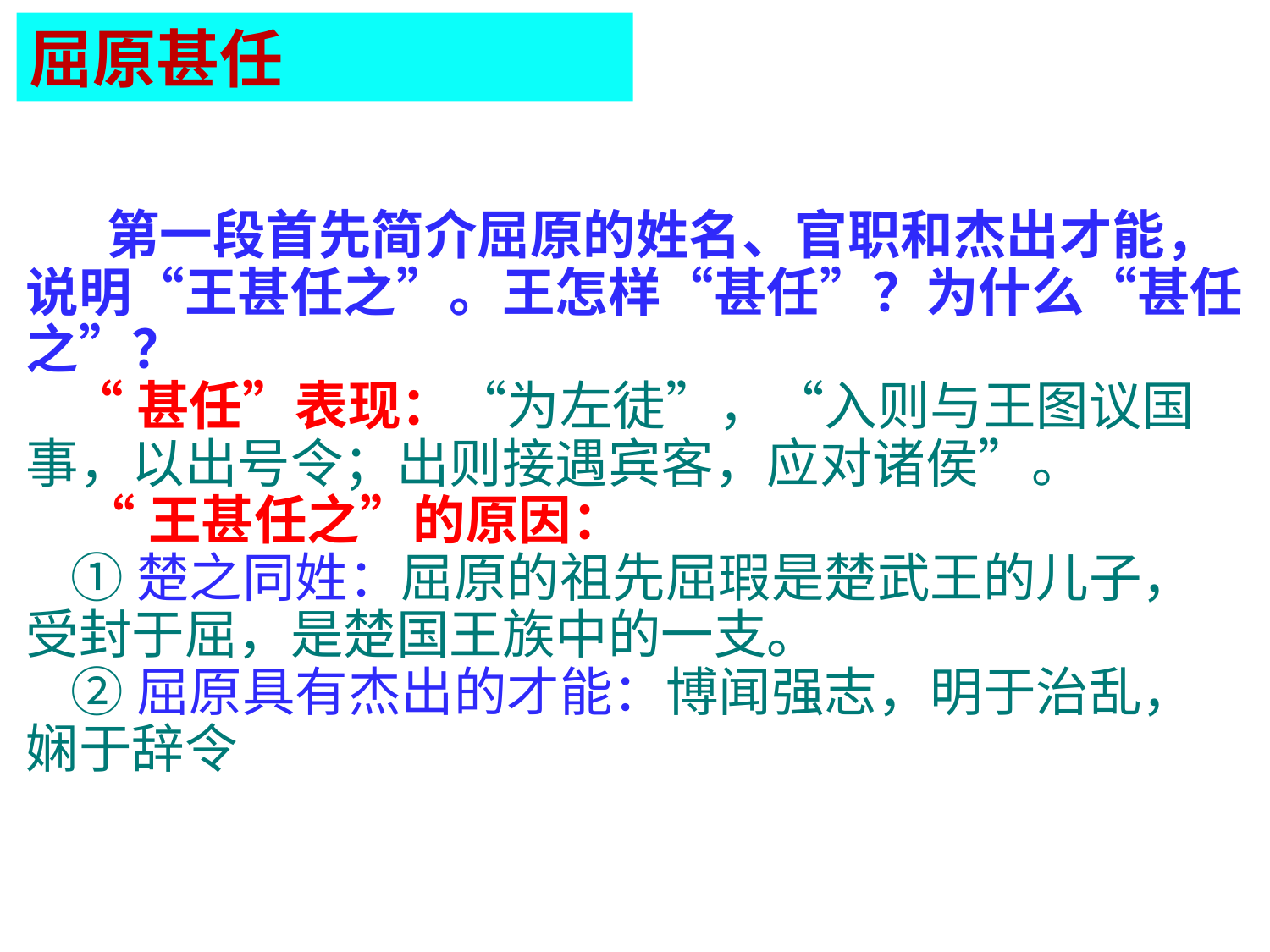

屈原甚任
   第一段首先简介屈原的姓名、官职和杰出才能，说明“王甚任之”。王怎样“甚任”？为什么“甚任之”？
“甚任”表现：“为左徒”，“入则与王图议国事，以出号令；出则接遇宾客，应对诸侯”。
 “王甚任之”的原因：
①楚之同姓：屈原的祖先屈瑕是楚武王的儿子，受封于屈，是楚国王族中的一支。
②屈原具有杰出的才能：博闻强志，明于治乱，娴于辞令